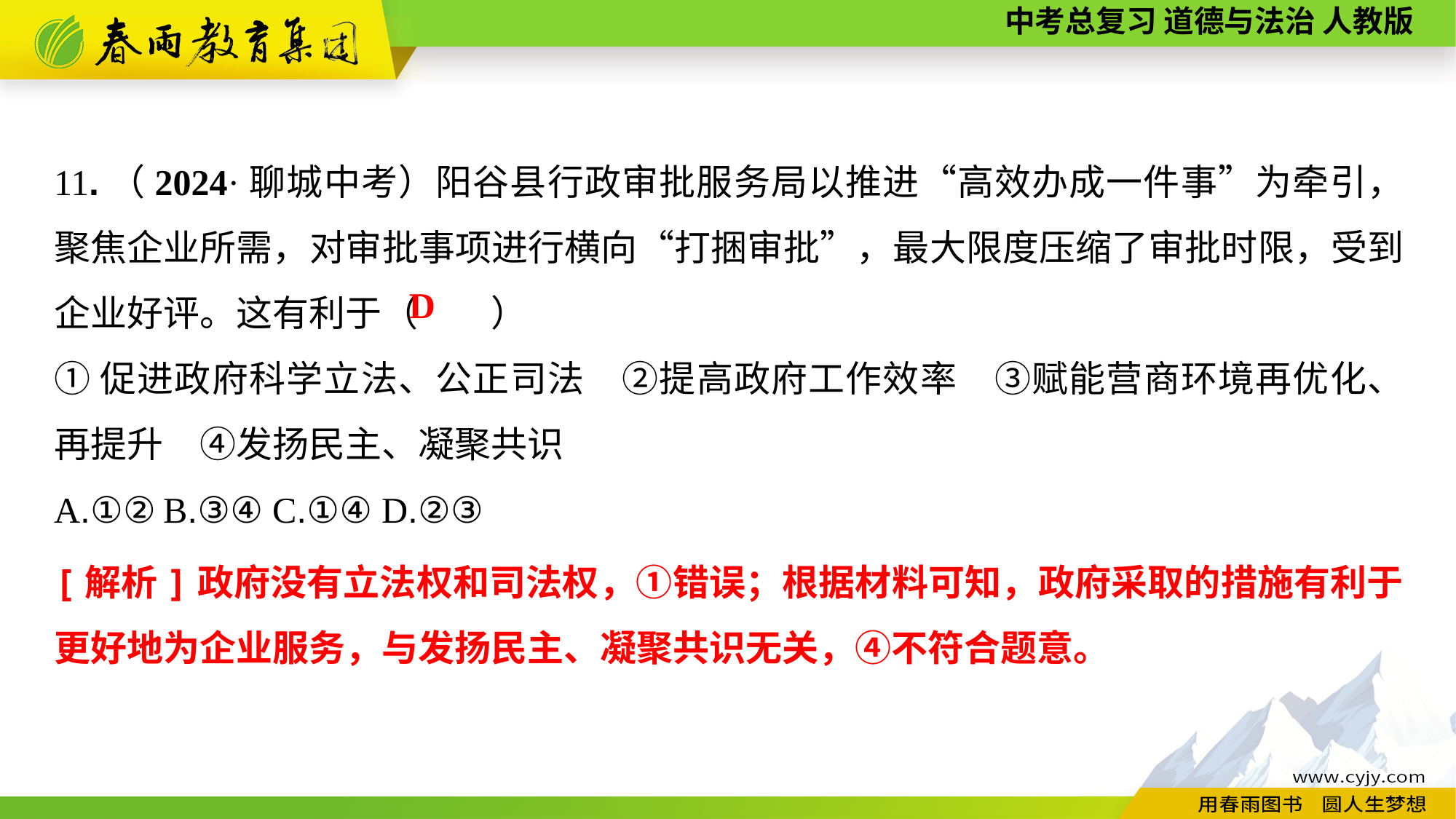

11.（2024·聊城中考）阳谷县行政审批服务局以推进“高效办成一件事”为牵引，聚焦企业所需，对审批事项进行横向“打捆审批”，最大限度压缩了审批时限，受到企业好评。这有利于（　　）
①促进政府科学立法、公正司法　②提高政府工作效率　③赋能营商环境再优化、再提升　④发扬民主、凝聚共识
A.①②	B.③④	C.①④	D.②③
D
[解析]政府没有立法权和司法权，①错误；根据材料可知，政府采取的措施有利于更好地为企业服务，与发扬民主、凝聚共识无关，④不符合题意。